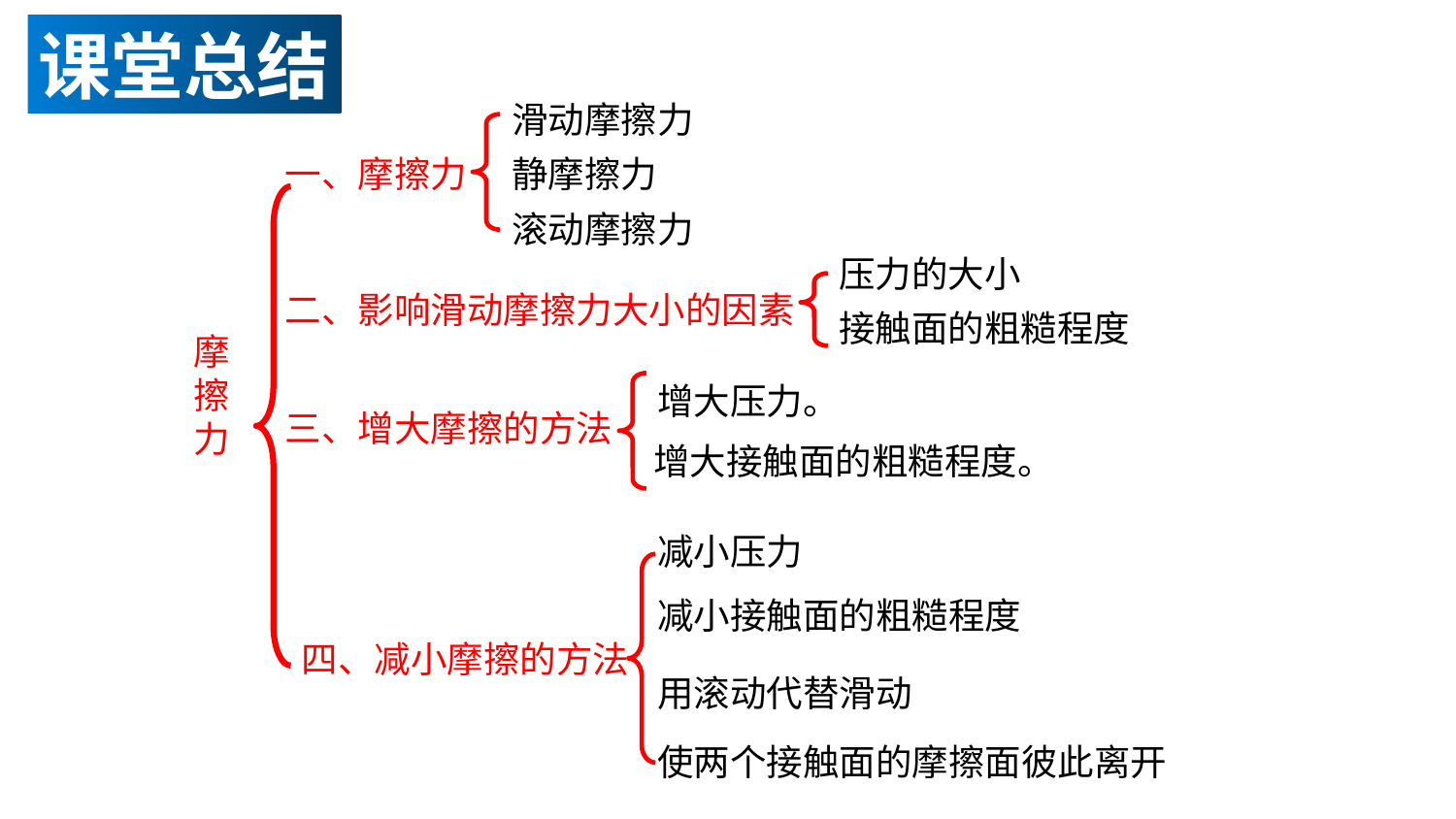

课堂总结
滑动摩擦力

静摩擦力
一、摩擦力

滚动摩擦力
压力的大小

二、影响滑动摩擦力大小的因素
接触面的粗糙程度
摩擦力
增大压力。

三、增大摩擦的方法
增大接触面的粗糙程度。
减小压力

减小接触面的粗糙程度
四、减小摩擦的方法
用滚动代替滑动
使两个接触面的摩擦面彼此离开